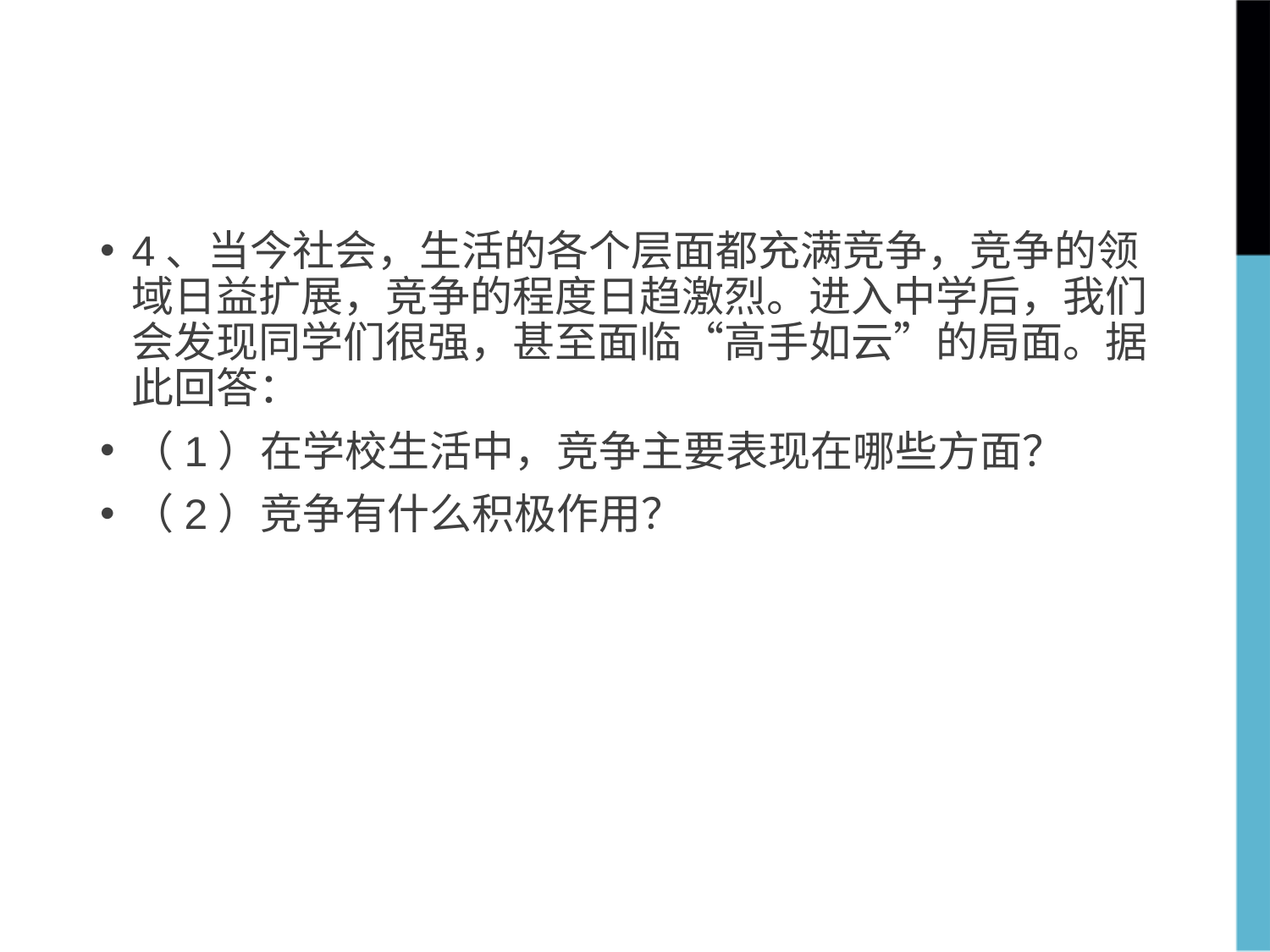

4、当今社会，生活的各个层面都充满竞争，竞争的领域日益扩展，竞争的程度日趋激烈。进入中学后，我们会发现同学们很强，甚至面临“高手如云”的局面。据此回答：
（1）在学校生活中，竞争主要表现在哪些方面？
（2）竞争有什么积极作用？